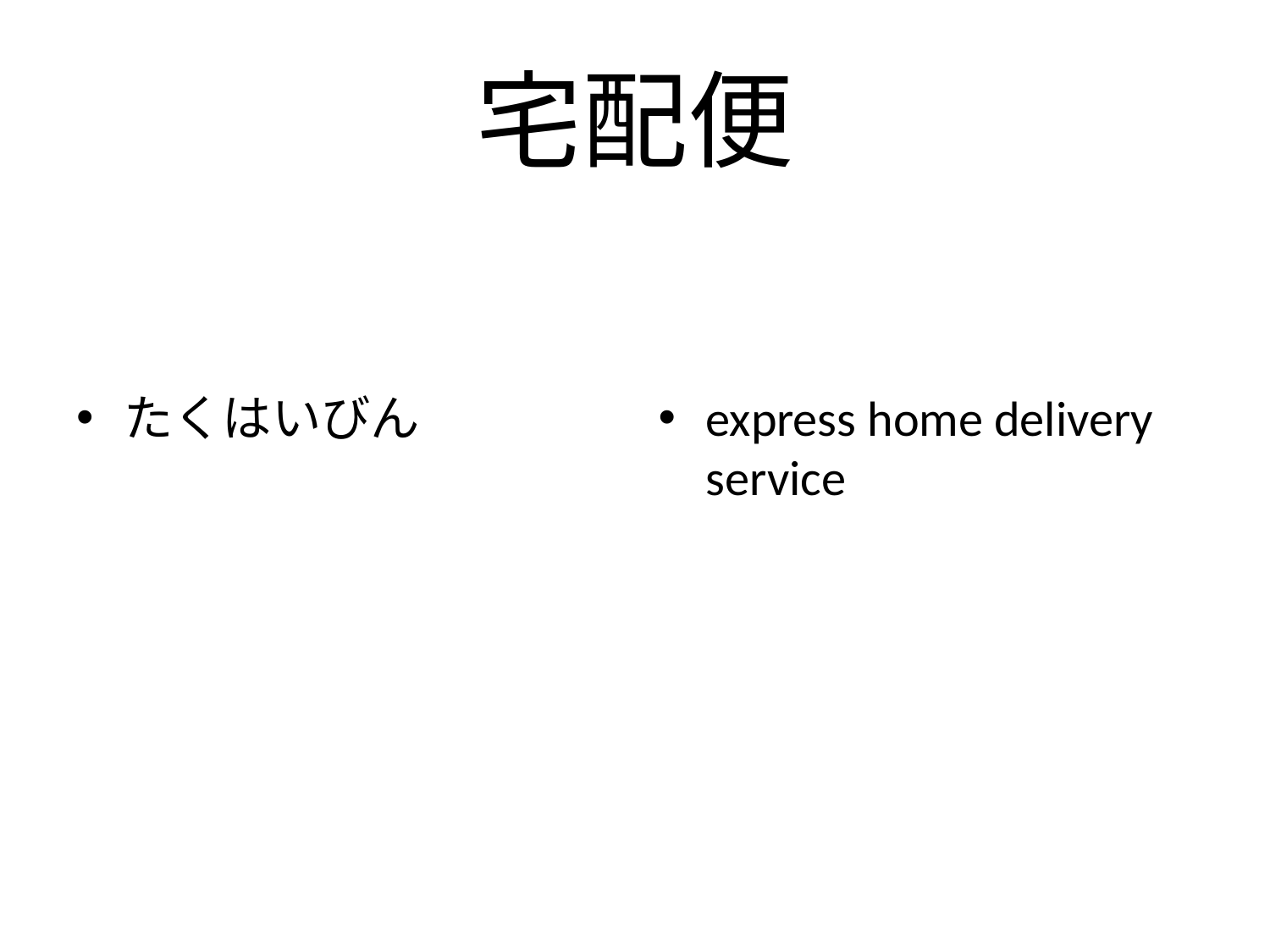

# 宅配便
たくはいびん
express home delivery service